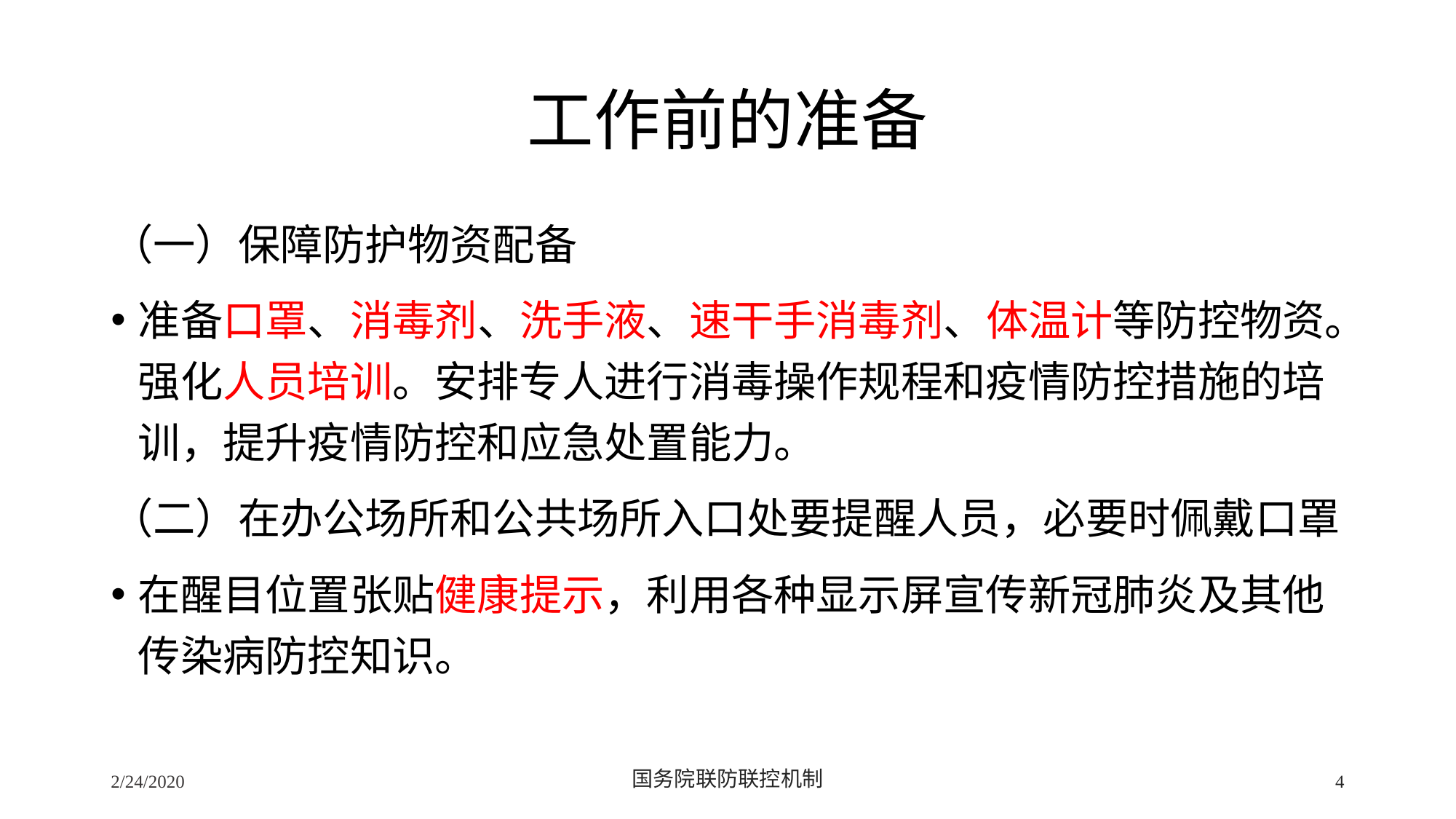

# 工作前的准备
（一）保障防护物资配备
准备口罩、消毒剂、洗手液、速干手消毒剂、体温计等防控物资。强化人员培训。安排专人进行消毒操作规程和疫情防控措施的培训，提升疫情防控和应急处置能力。
（二）在办公场所和公共场所入口处要提醒人员，必要时佩戴口罩
在醒目位置张贴健康提示，利用各种显示屏宣传新冠肺炎及其他传染病防控知识。

2/24/2020
国务院联防联控机制
4